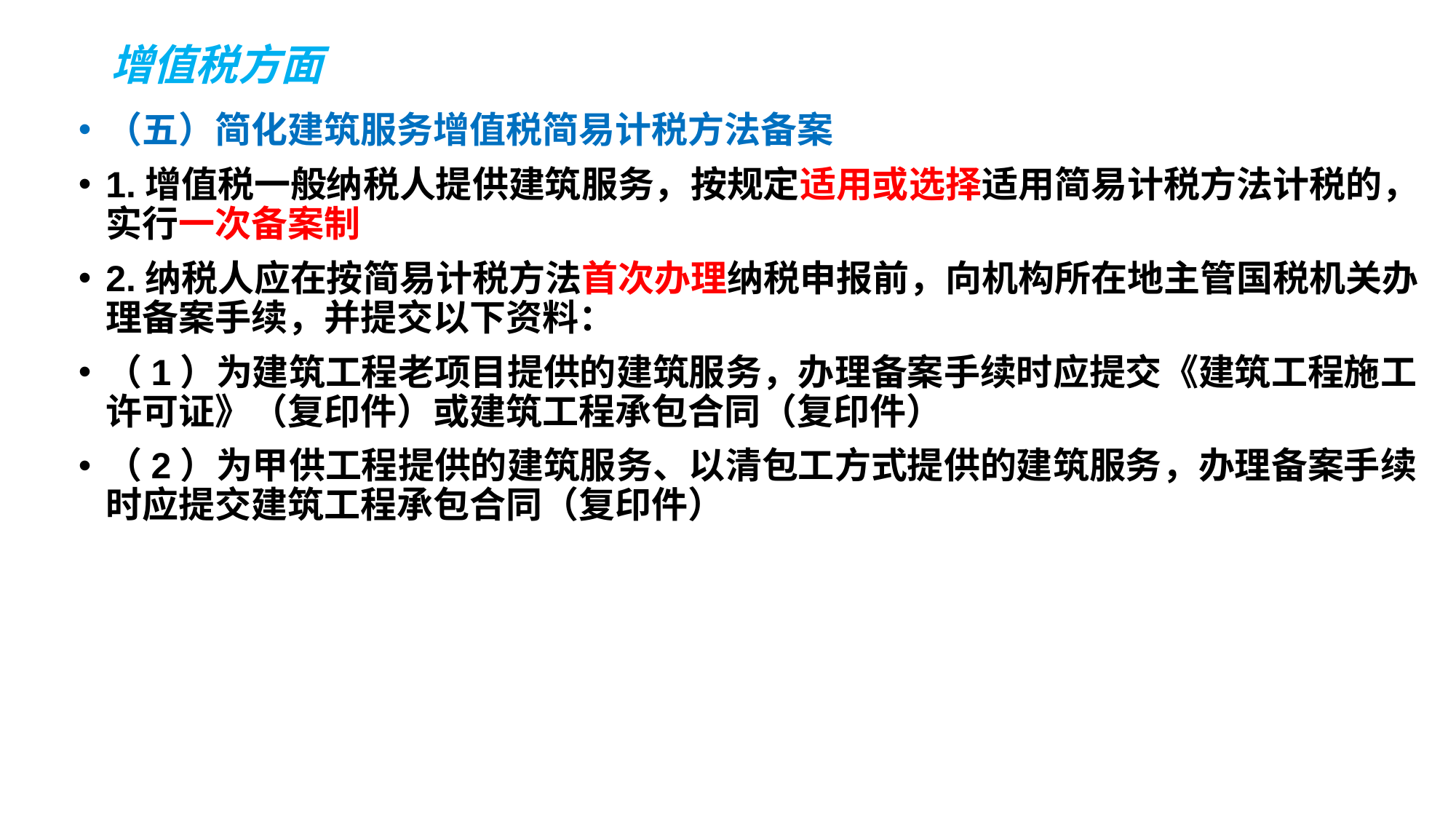

# 增值税方面
（五）简化建筑服务增值税简易计税方法备案
1.增值税一般纳税人提供建筑服务，按规定适用或选择适用简易计税方法计税的，实行一次备案制
2.纳税人应在按简易计税方法首次办理纳税申报前，向机构所在地主管国税机关办理备案手续，并提交以下资料：
（1）为建筑工程老项目提供的建筑服务，办理备案手续时应提交《建筑工程施工许可证》（复印件）或建筑工程承包合同（复印件）
（2）为甲供工程提供的建筑服务、以清包工方式提供的建筑服务，办理备案手续时应提交建筑工程承包合同（复印件）